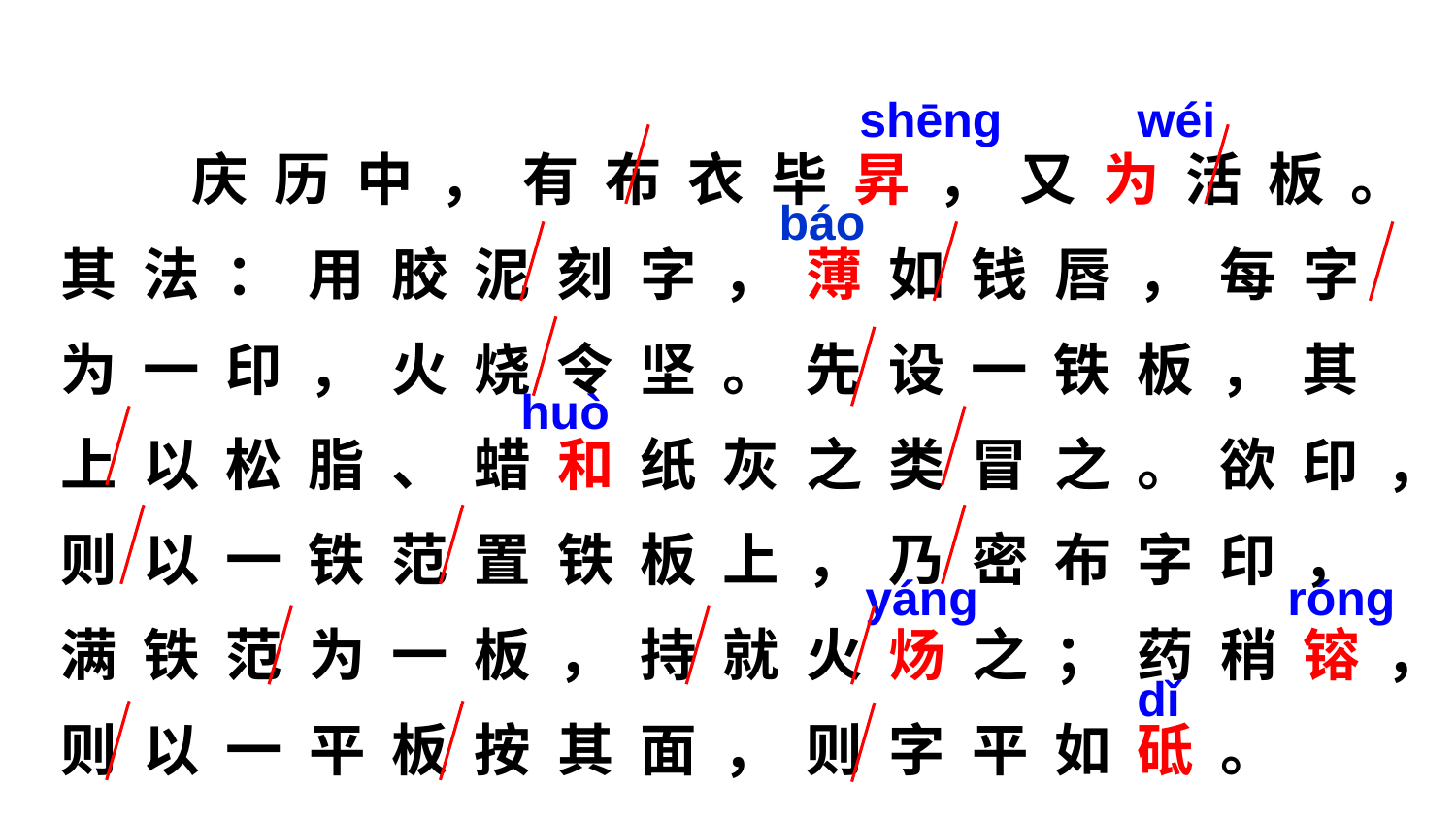

shēnɡ
wéi
   庆历中，有布衣毕昇，又为活板。其法：用胶泥刻字，薄如钱唇，每字为一印，火烧令坚。先设一铁板，其上以松脂、蜡和纸灰之类冒之。欲印，则以一铁范置铁板上，乃密布字印，满铁范为一板，持就火炀之；药稍镕，则以一平板按其面，则字平如砥。
báo
huò
yánɡ
rónɡ
dǐ